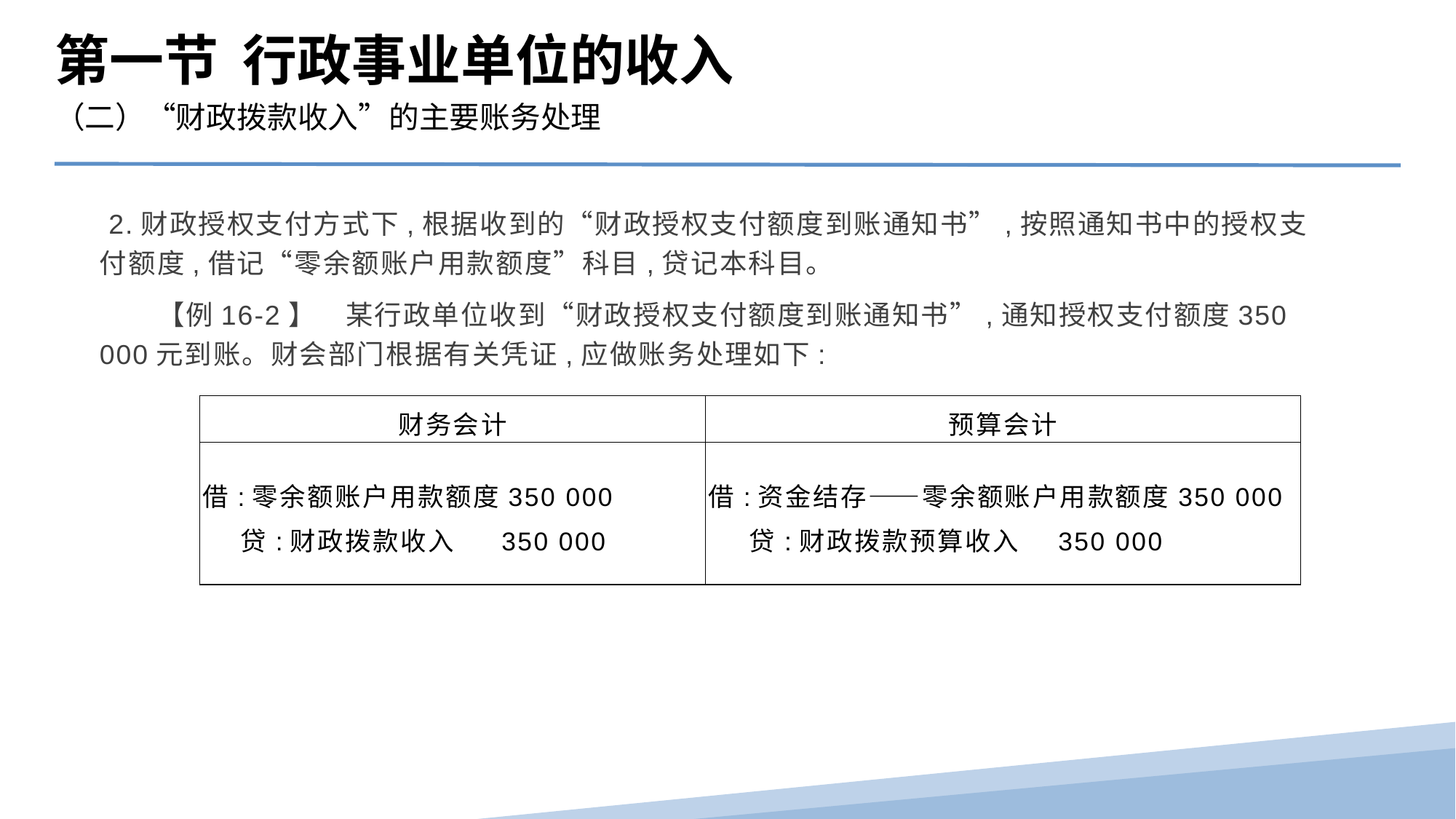

第一节  行政事业单位的收入
（二）“财政拨款收入”的主要账务处理
 2.财政授权支付方式下,根据收到的“财政授权支付额度到账通知书”,按照通知书中的授权支付额度,借记“零余额账户用款额度”科目,贷记本科目。
　　【例16-2】　某行政单位收到“财政授权支付额度到账通知书”,通知授权支付额度350 000元到账。财会部门根据有关凭证,应做账务处理如下:
| 财务会计 | 预算会计 |
| --- | --- |
| 借:零余额账户用款额度350 000 贷:财政拨款收入 350 000 | 借:资金结存——零余额账户用款额度350 000 贷:财政拨款预算收入 350 000 |